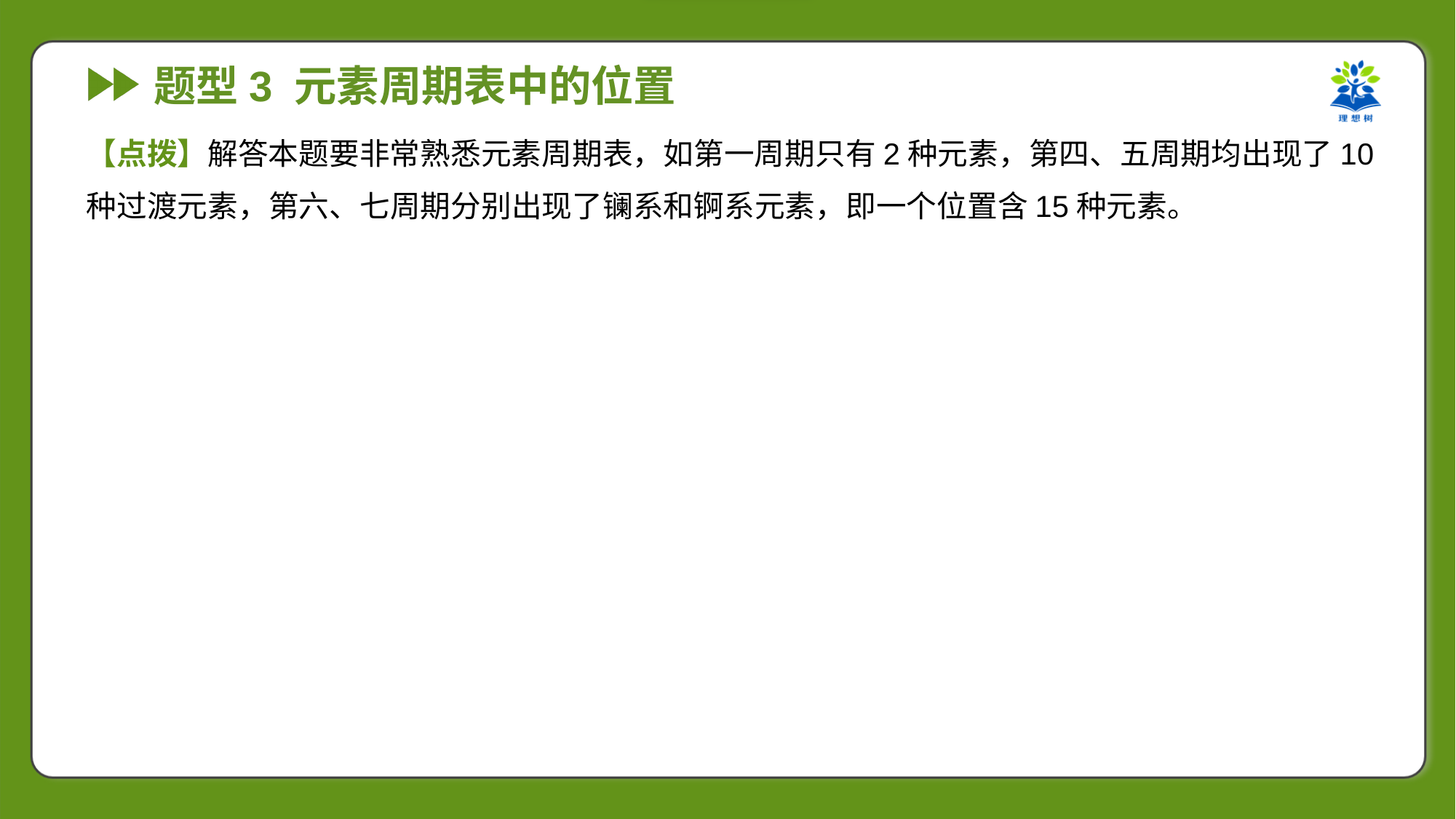

【点拨】解答本题要非常熟悉元素周期表，如第一周期只有2种元素，第四、五周期均出现了10
种过渡元素，第六、七周期分别出现了镧系和锕系元素，即一个位置含15种元素。